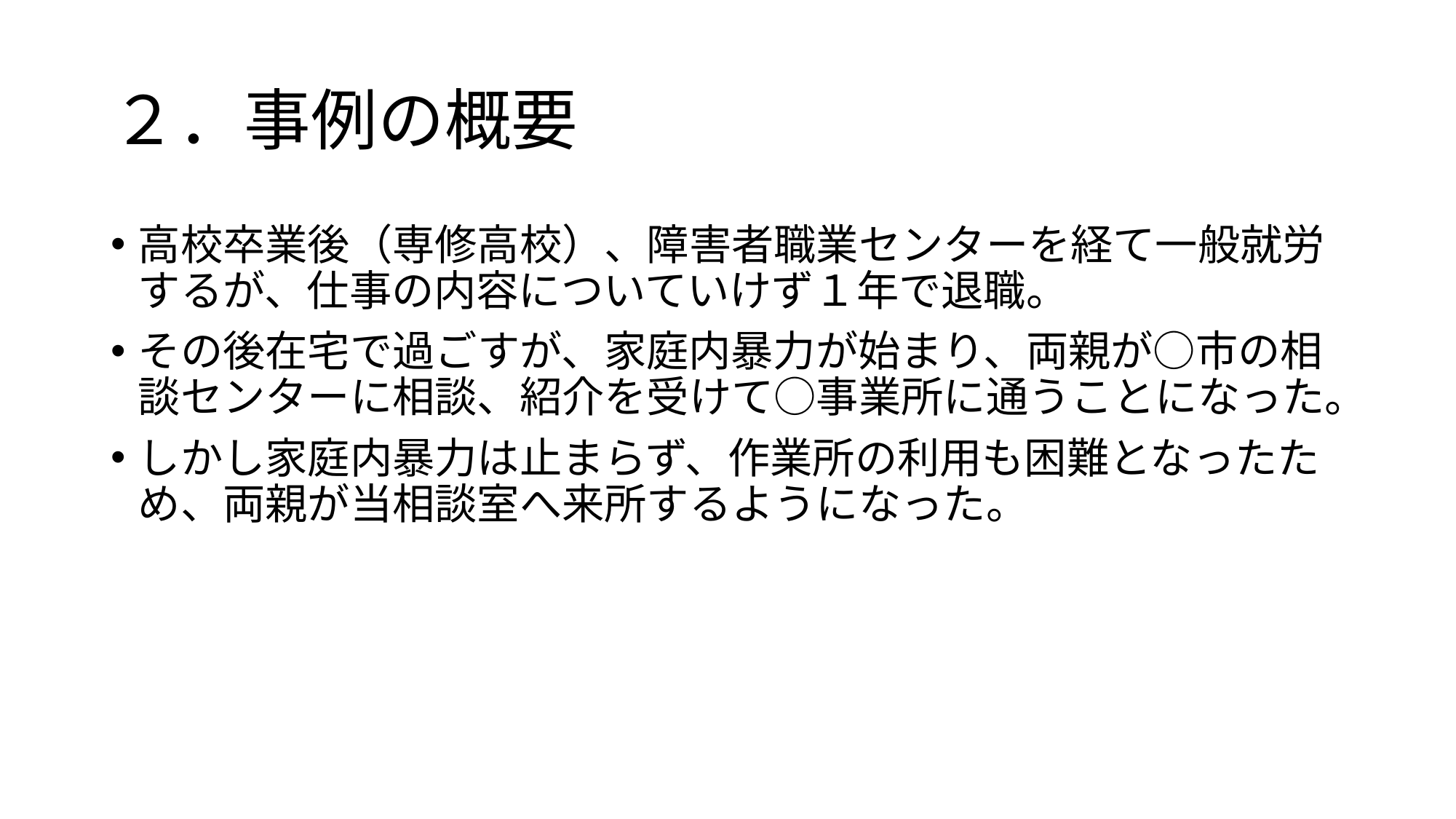

# ２．事例の概要
高校卒業後（専修高校）、障害者職業センターを経て一般就労するが、仕事の内容についていけず１年で退職。
その後在宅で過ごすが、家庭内暴力が始まり、両親が○市の相談センターに相談、紹介を受けて○事業所に通うことになった。
しかし家庭内暴力は止まらず、作業所の利用も困難となったため、両親が当相談室へ来所するようになった。